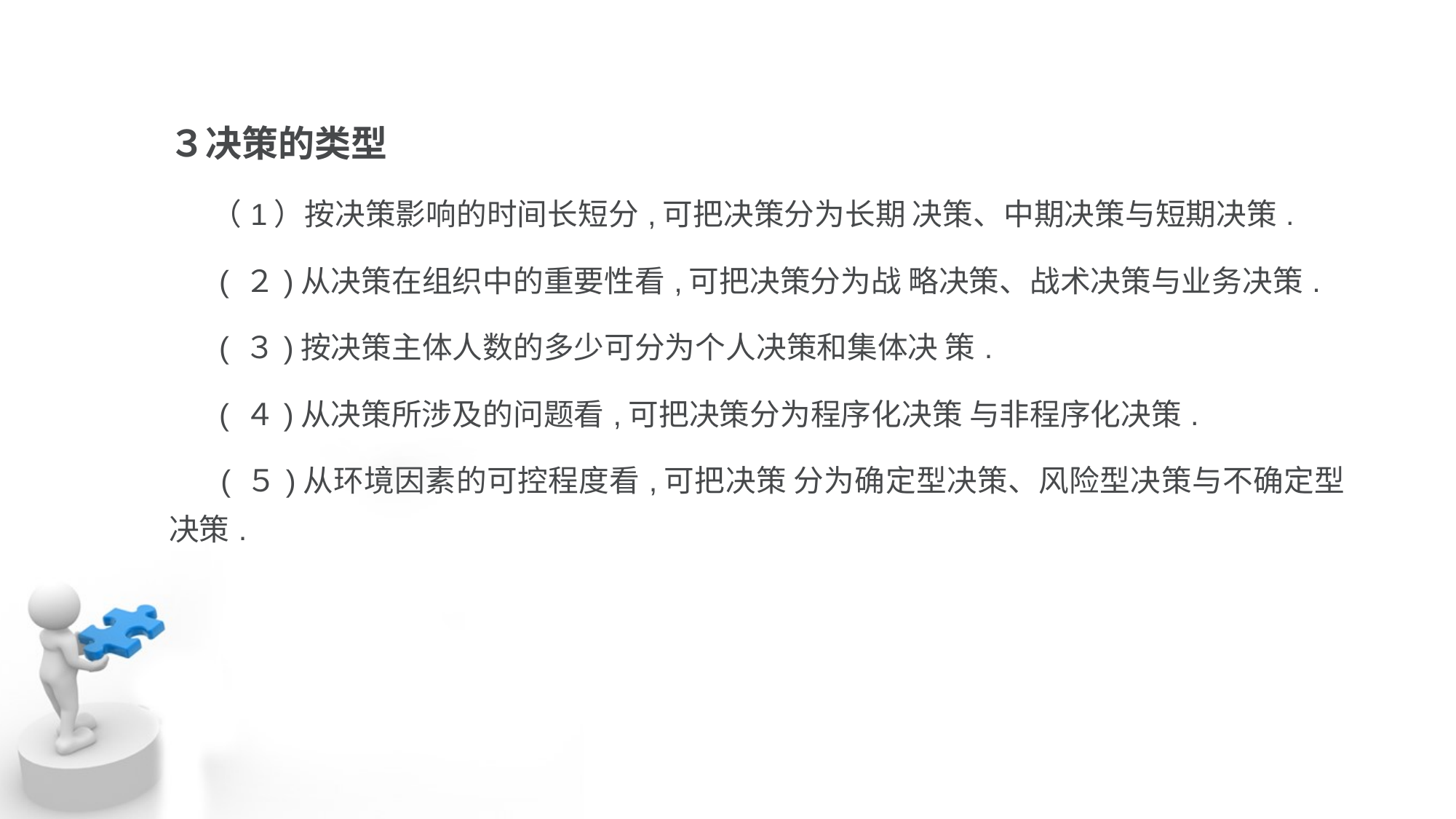

３决策的类型
     （1）按决策影响的时间长短分,可把决策分为长期 决策、中期决策与短期决策.
      ( ２)从决策在组织中的重要性看,可把决策分为战 略决策、战术决策与业务决策.
      ( ３)按决策主体人数的多少可分为个人决策和集体决 策.
      ( ４)从决策所涉及的问题看,可把决策分为程序化决策 与非程序化决策.
      ( ５)从环境因素的可控程度看,可把决策 分为确定型决策、风险型决策与不确定型决策.